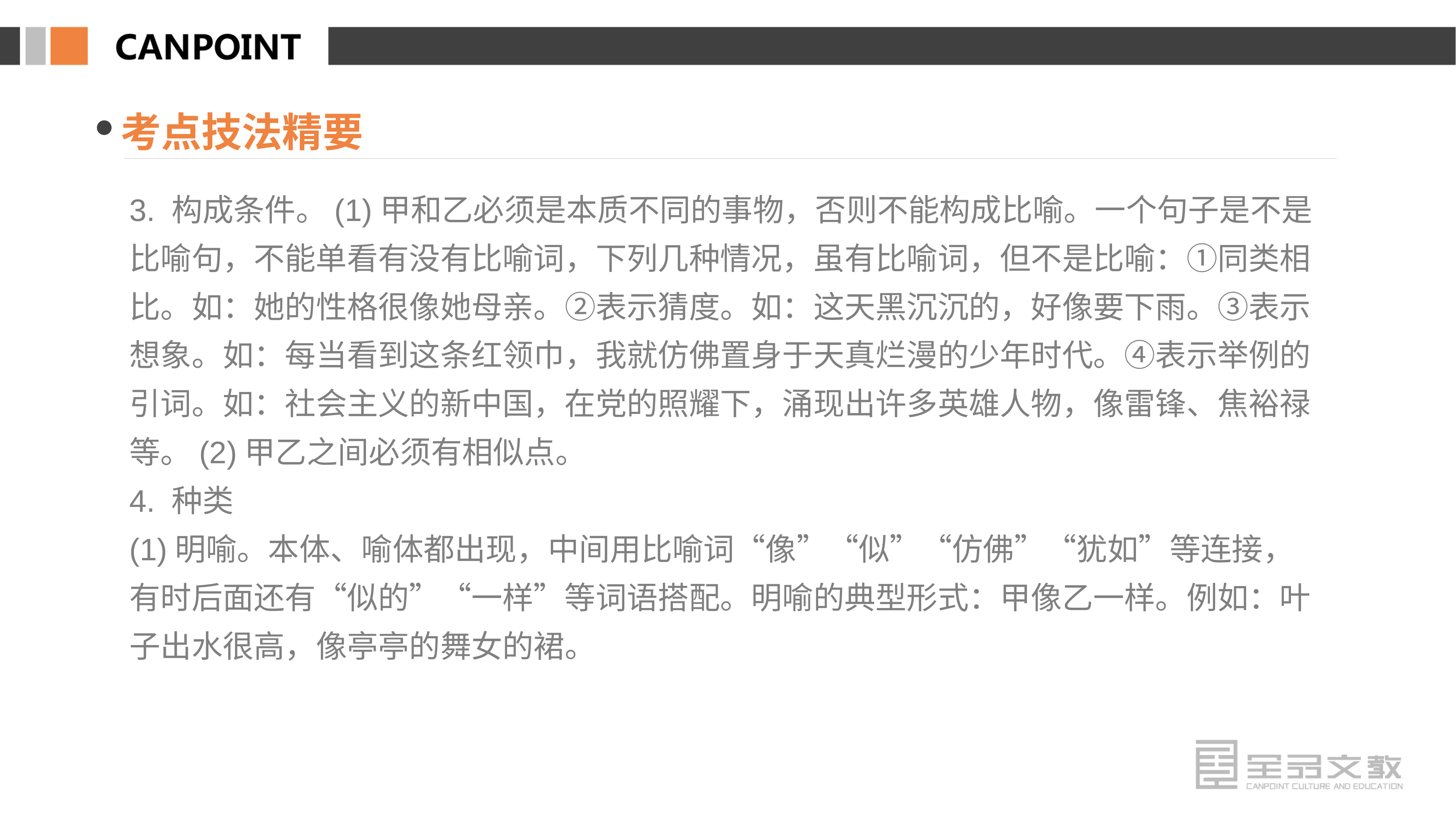

考点技法精要

3. 构成条件。(1)甲和乙必须是本质不同的事物，否则不能构成比喻。一个句子是不是比喻句，不能单看有没有比喻词，下列几种情况，虽有比喻词，但不是比喻：①同类相比。如：她的性格很像她母亲。②表示猜度。如：这天黑沉沉的，好像要下雨。③表示想象。如：每当看到这条红领巾，我就仿佛置身于天真烂漫的少年时代。④表示举例的引词。如：社会主义的新中国，在党的照耀下，涌现出许多英雄人物，像雷锋、焦裕禄等。(2)甲乙之间必须有相似点。
4. 种类
(1)明喻。本体、喻体都出现，中间用比喻词“像”“似”“仿佛”“犹如”等连接，有时后面还有“似的”“一样”等词语搭配。明喻的典型形式：甲像乙一样。例如：叶子出水很高，像亭亭的舞女的裙。